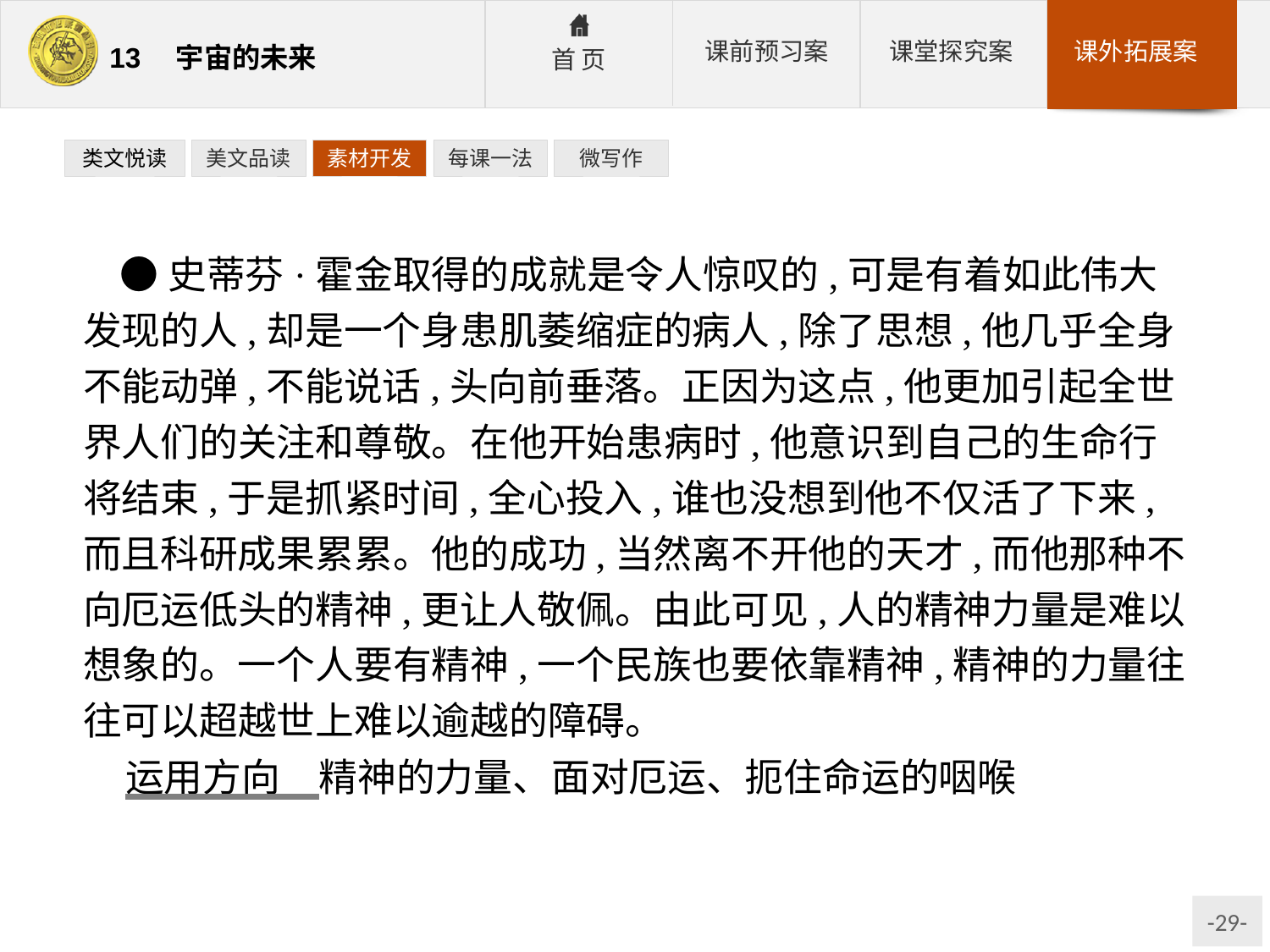

类文悦读
美文品读
素材开发
每课一法
微写作
●史蒂芬·霍金取得的成就是令人惊叹的,可是有着如此伟大发现的人,却是一个身患肌萎缩症的病人,除了思想,他几乎全身不能动弹,不能说话,头向前垂落。正因为这点,他更加引起全世界人们的关注和尊敬。在他开始患病时,他意识到自己的生命行将结束,于是抓紧时间,全心投入,谁也没想到他不仅活了下来,而且科研成果累累。他的成功,当然离不开他的天才,而他那种不向厄运低头的精神,更让人敬佩。由此可见,人的精神力量是难以想象的。一个人要有精神,一个民族也要依靠精神,精神的力量往往可以超越世上难以逾越的障碍。
运用方向　精神的力量、面对厄运、扼住命运的咽喉